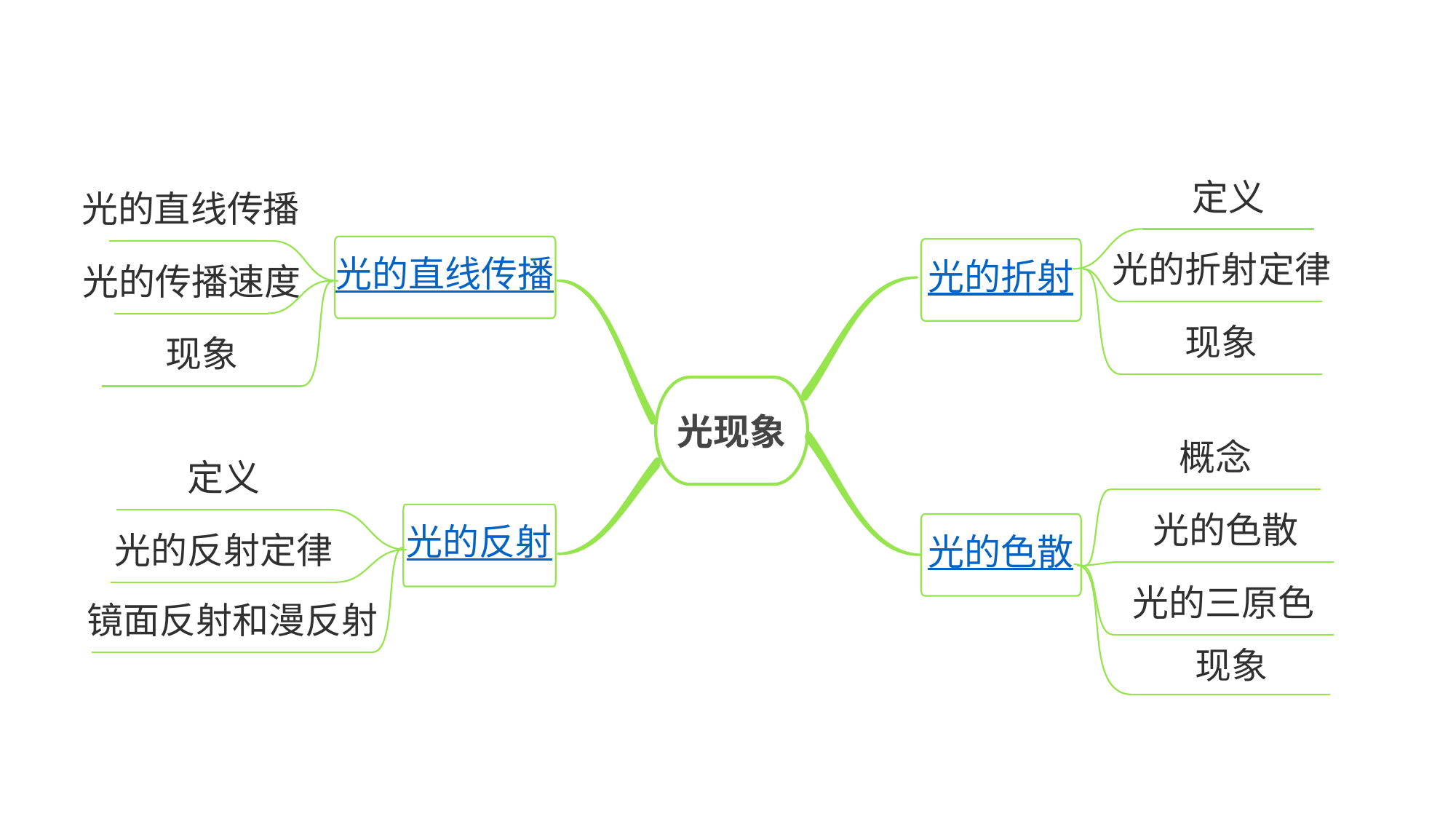

定义

光的直线传播

光的直线传播

光的折射定律

光的折射

光的传播速度

现象

现象

光现象
概念

定义

光的色散

光的反射
光的色散

光的反射定律

光的三原色

镜面反射和漫反射

现象